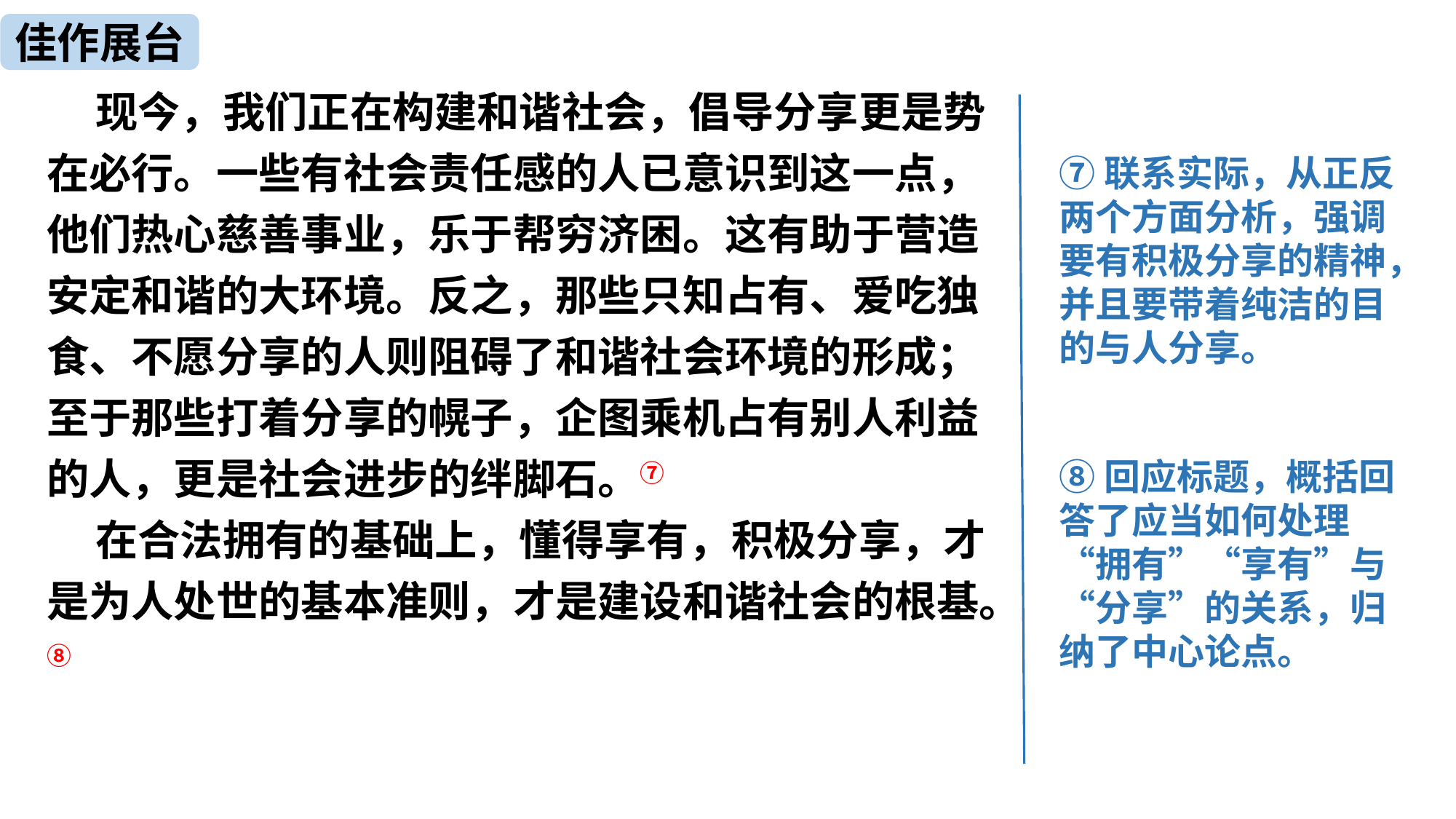

佳作展台
    现今，我们正在构建和谐社会，倡导分享更是势在必行。一些有社会责任感的人已意识到这一点，他们热心慈善事业，乐于帮穷济困。这有助于营造安定和谐的大环境。反之，那些只知占有、爱吃独食、不愿分享的人则阻碍了和谐社会环境的形成；至于那些打着分享的幌子，企图乘机占有别人利益的人，更是社会进步的绊脚石。⑦
    在合法拥有的基础上，懂得享有，积极分享，才是为人处世的基本准则，才是建设和谐社会的根基。⑧
⑦联系实际，从正反两个方面分析，强调要有积极分享的精神，并且要带着纯洁的目的与人分享。
⑧回应标题，概括回答了应当如何处理“拥有”“享有”与“分享”的关系，归纳了中心论点。